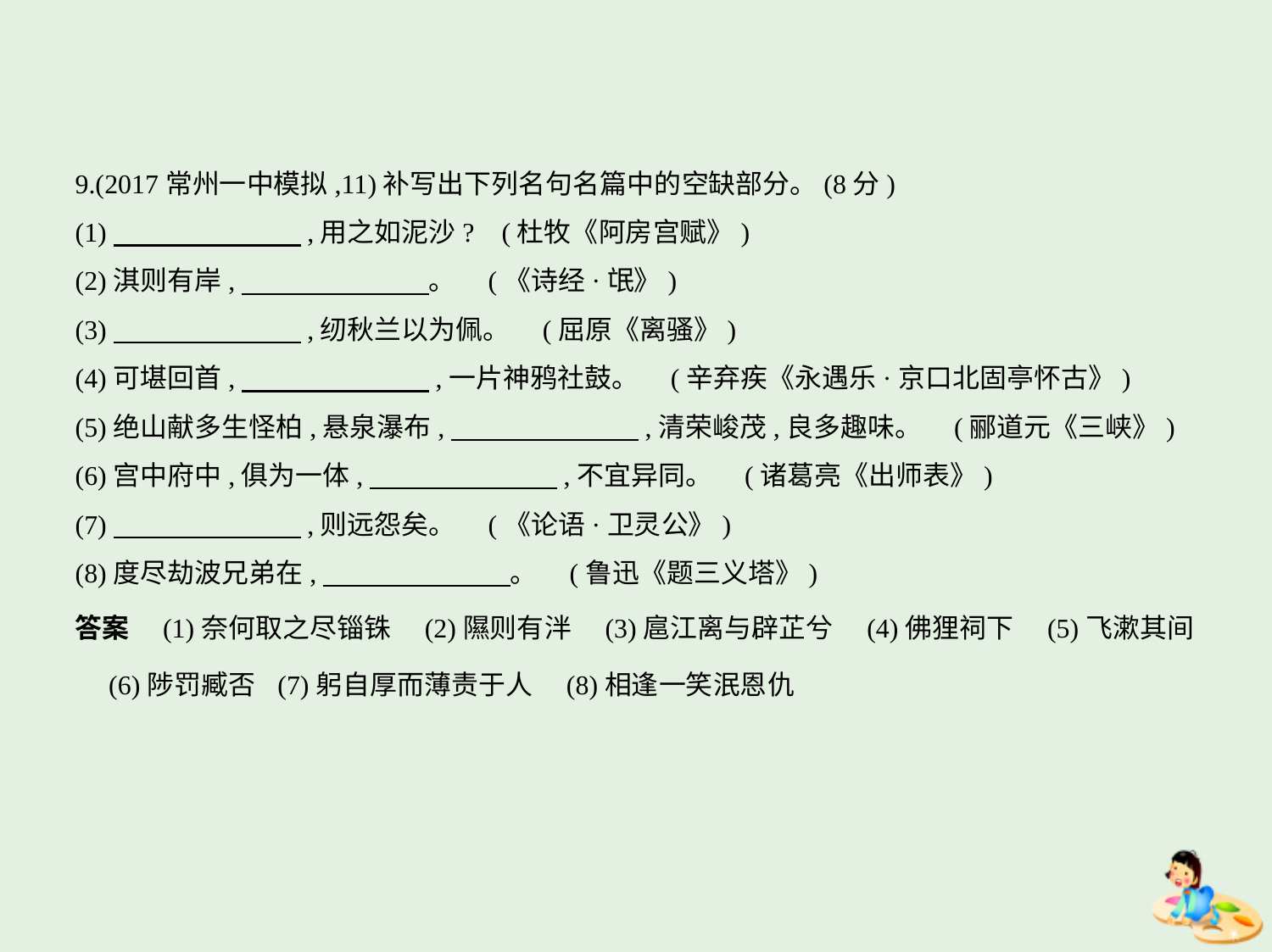

9.(2017常州一中模拟,11)补写出下列名句名篇中的空缺部分。(8分)
(1)　　　　　　    ,用之如泥沙? (杜牧《阿房宫赋》)
(2)淇则有岸,　　　　　　    。 (《诗经·氓》)
(3)　　　　　　    ,纫秋兰以为佩。 (屈原《离骚》)
(4)可堪回首,　　　　　　    ,一片神鸦社鼓。 (辛弃疾《永遇乐·京口北固亭怀古》)
(5)绝山献多生怪柏,悬泉瀑布,　　　　　　    ,清荣峻茂,良多趣味。 (郦道元《三峡》)
(6)宫中府中,俱为一体,　　　　　　    ,不宜异同。 (诸葛亮《出师表》)
(7)　　　　　　    ,则远怨矣。 (《论语·卫灵公》)
(8)度尽劫波兄弟在,　　　　　　    。 (鲁迅《题三义塔》)
答案　(1)奈何取之尽锱铢　(2)隰则有泮　(3)扈江离与辟芷兮　(4)佛狸祠下　(5)飞漱其间
　(6)陟罚臧否  (7)躬自厚而薄责于人　(8)相逢一笑泯恩仇